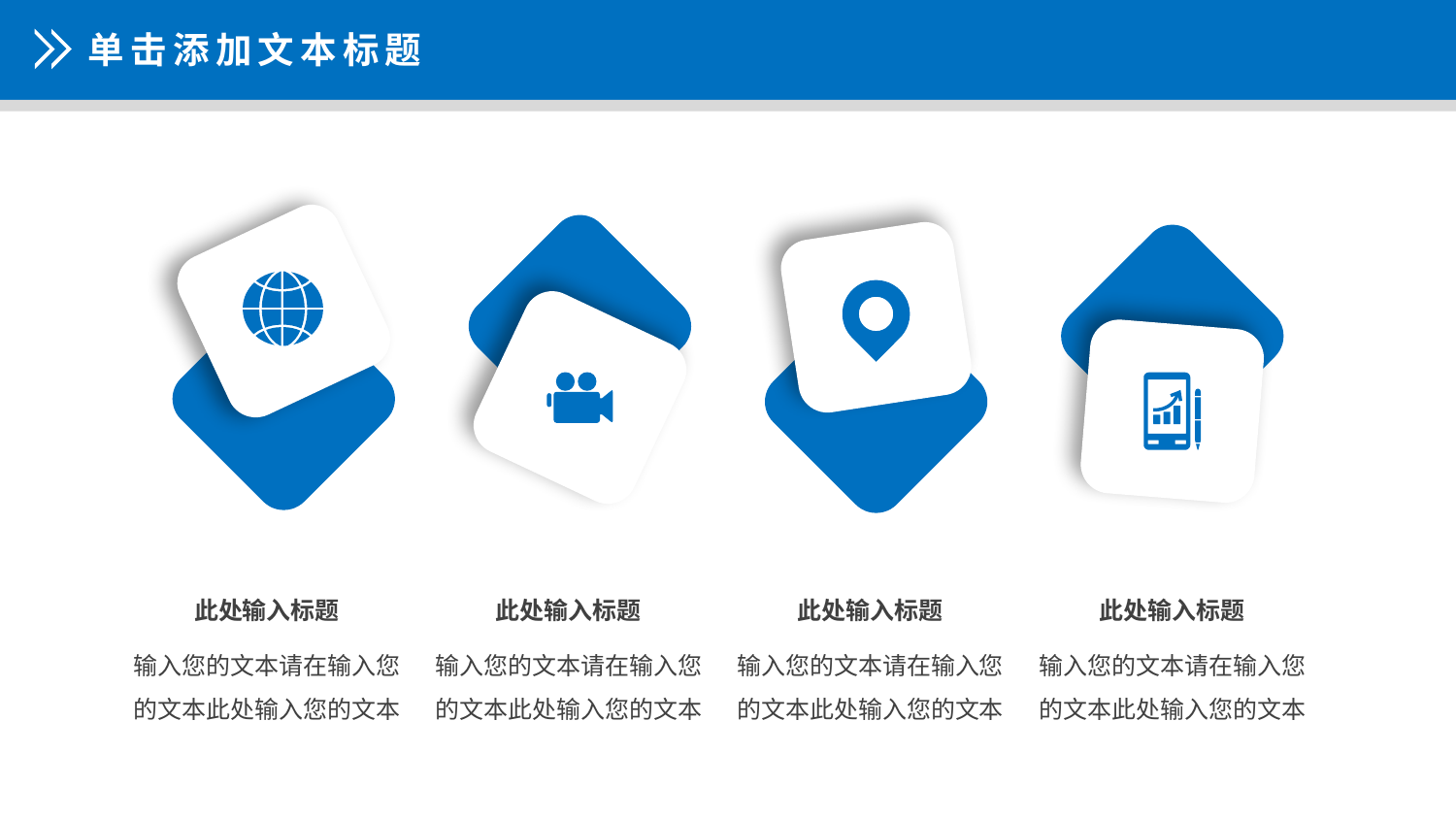

单击添加文本标题

此处输入标题
输入您的文本请在输入您的文本此处输入您的文本
此处输入标题
输入您的文本请在输入您的文本此处输入您的文本
此处输入标题
输入您的文本请在输入您的文本此处输入您的文本
此处输入标题
输入您的文本请在输入您的文本此处输入您的文本